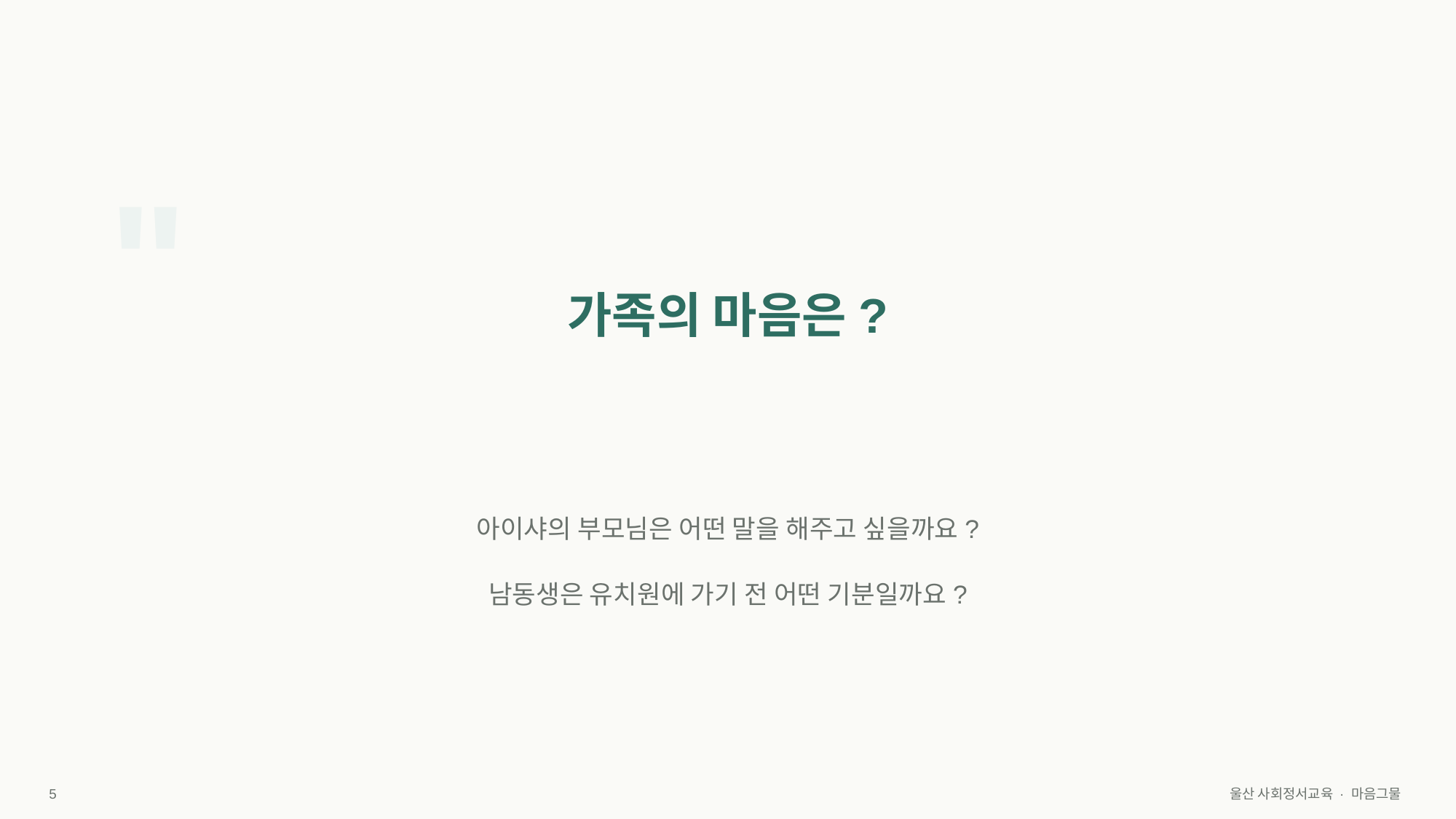

"
가족의 마음은?
아이샤의 부모님은 어떤 말을 해주고 싶을까요?
남동생은 유치원에 가기 전 어떤 기분일까요?
5
울산 사회정서교육 · 마음그물